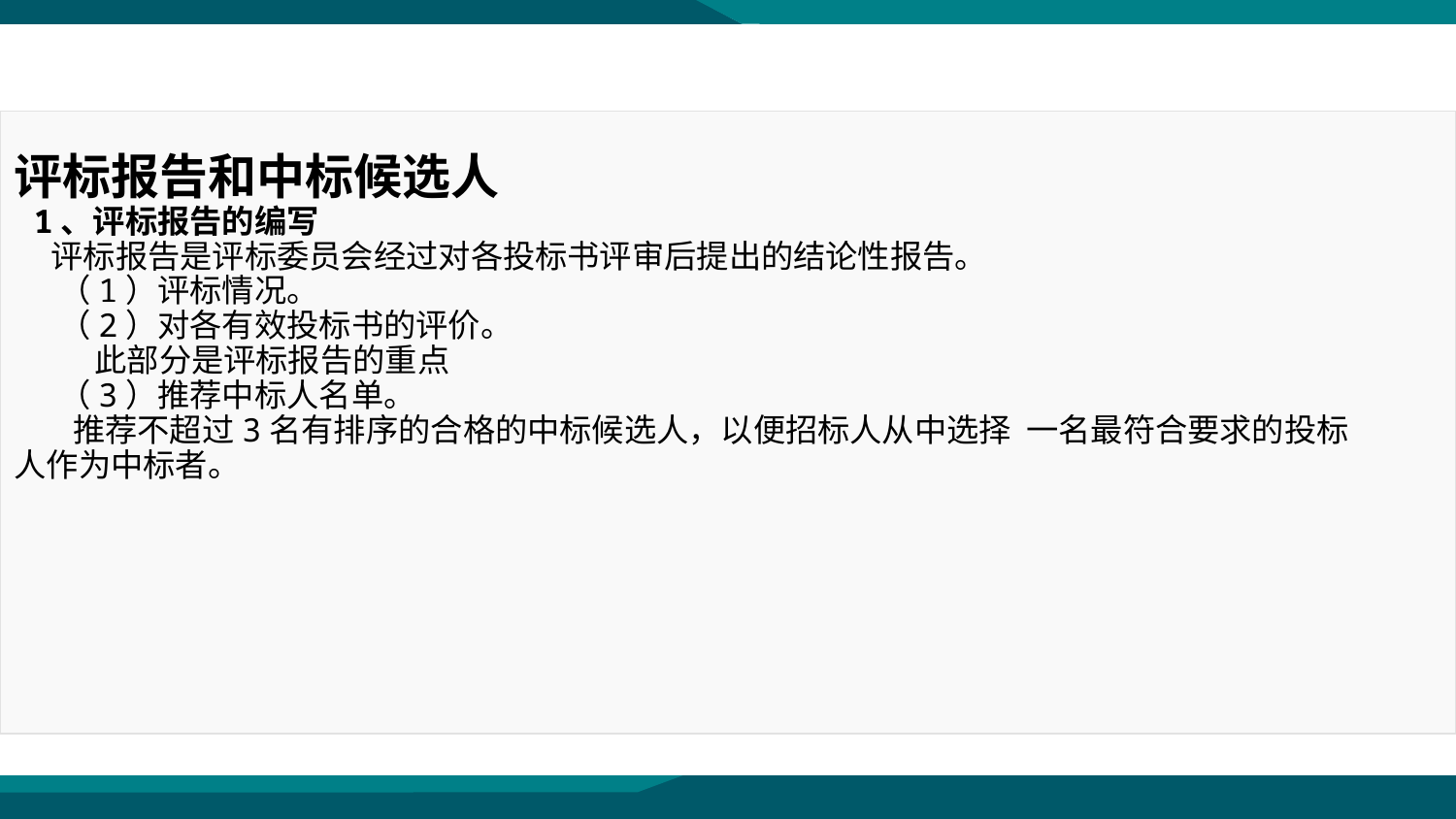

评标报告和中标候选人
 1、评标报告的编写
    评标报告是评标委员会经过对各投标书评审后提出的结论性报告。
     （1）评标情况。
     （2）对各有效投标书的评价。
          此部分是评标报告的重点
     （3）推荐中标人名单。
       推荐不超过3名有排序的合格的中标候选人，以便招标人从中选择  一名最符合要求的投标人作为中标者。